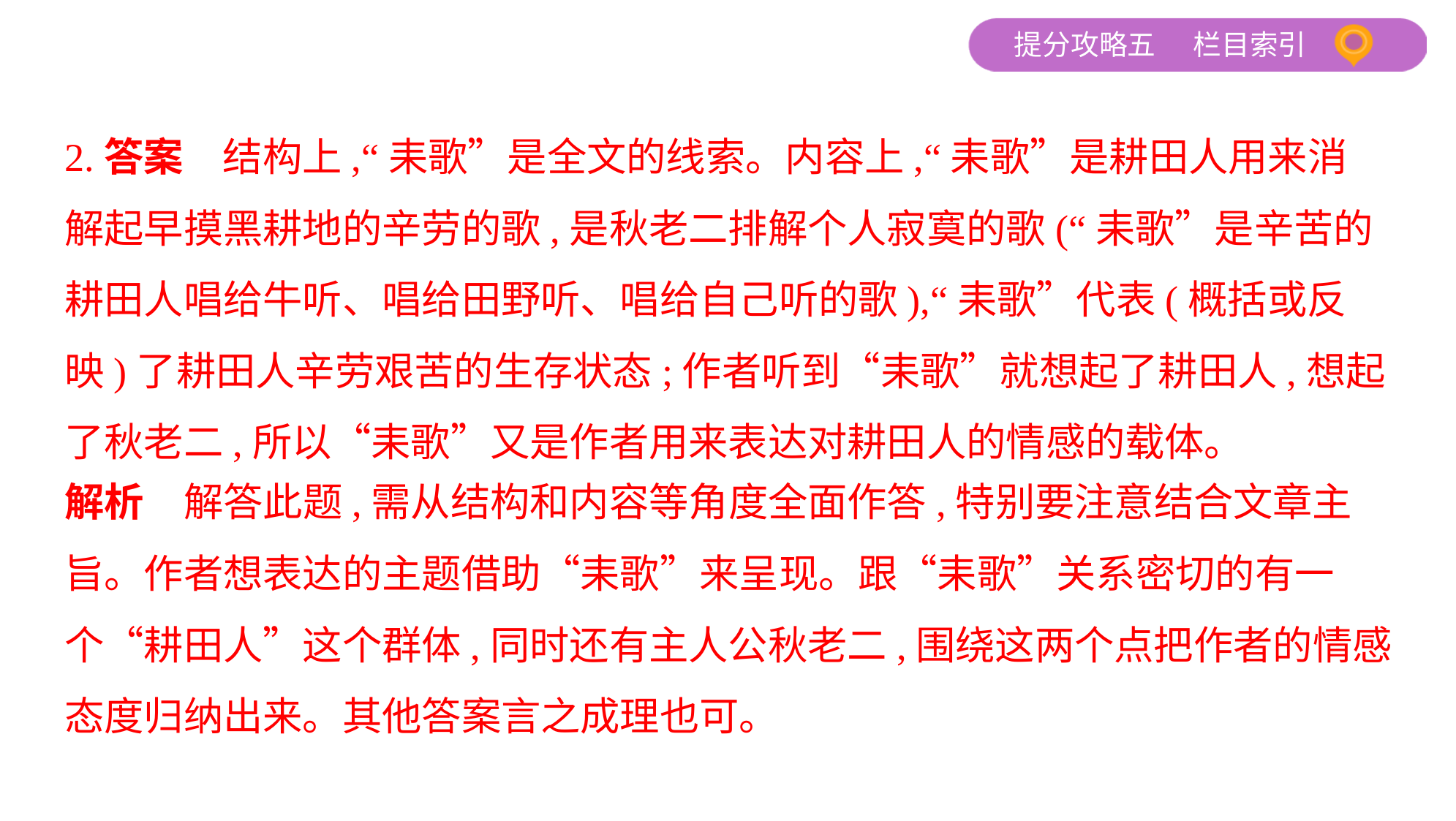

2.答案　结构上,“耒歌”是全文的线索。内容上,“耒歌”是耕田人用来消
解起早摸黑耕地的辛劳的歌,是秋老二排解个人寂寞的歌(“耒歌”是辛苦的
耕田人唱给牛听、唱给田野听、唱给自己听的歌),“耒歌”代表(概括或反
映)了耕田人辛劳艰苦的生存状态;作者听到“耒歌”就想起了耕田人,想起
了秋老二,所以“耒歌”又是作者用来表达对耕田人的情感的载体。
解析　解答此题,需从结构和内容等角度全面作答,特别要注意结合文章主
旨。作者想表达的主题借助“耒歌”来呈现。跟“耒歌”关系密切的有一
个“耕田人”这个群体,同时还有主人公秋老二,围绕这两个点把作者的情感
态度归纳出来。其他答案言之成理也可。